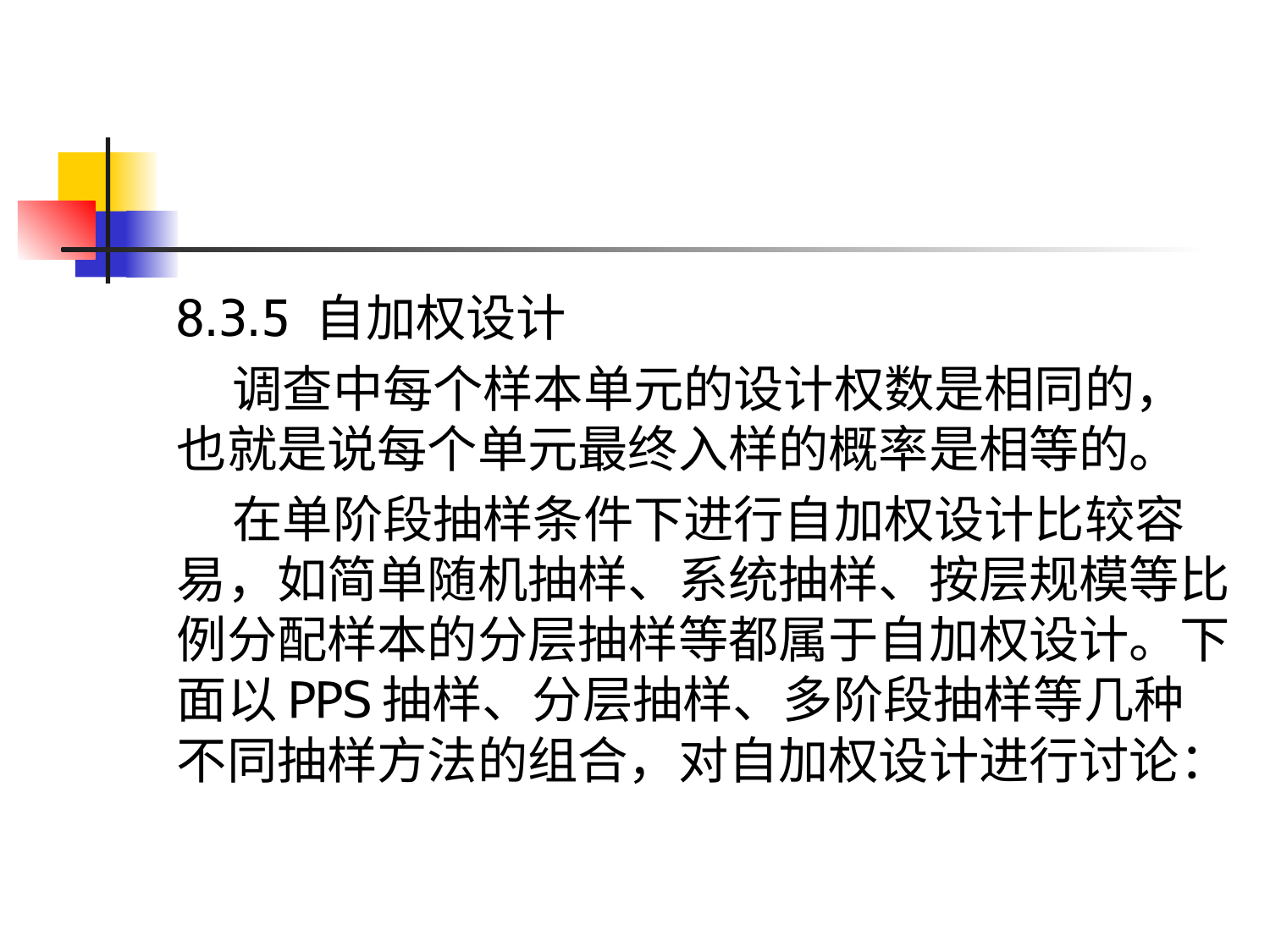

8.3.5 自加权设计
    调查中每个样本单元的设计权数是相同的，也就是说每个单元最终入样的概率是相等的。
    在单阶段抽样条件下进行自加权设计比较容易，如简单随机抽样、系统抽样、按层规模等比例分配样本的分层抽样等都属于自加权设计。下面以PPS抽样、分层抽样、多阶段抽样等几种不同抽样方法的组合，对自加权设计进行讨论：